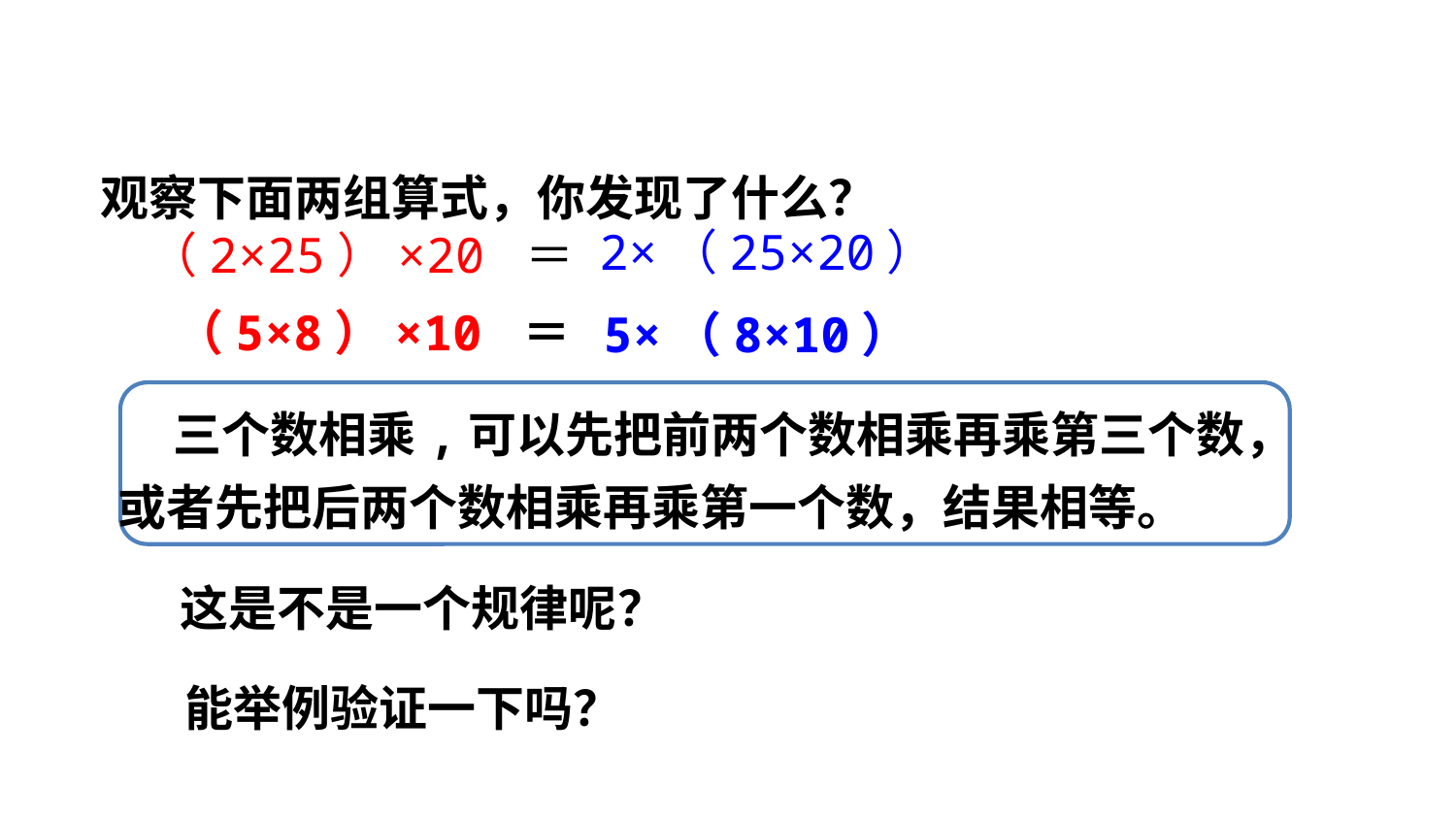

观察下面两组算式，你发现了什么？
      2×（25×20）
（2×25）×20 ＝
（5×8）×10 ＝
    5×（8×10）
    三个数相乘,可以先把前两个数相乘再乘第三个数，
或者先把后两个数相乘再乘第一个数，结果相等。

这是不是一个规律呢？
能举例验证一下吗？